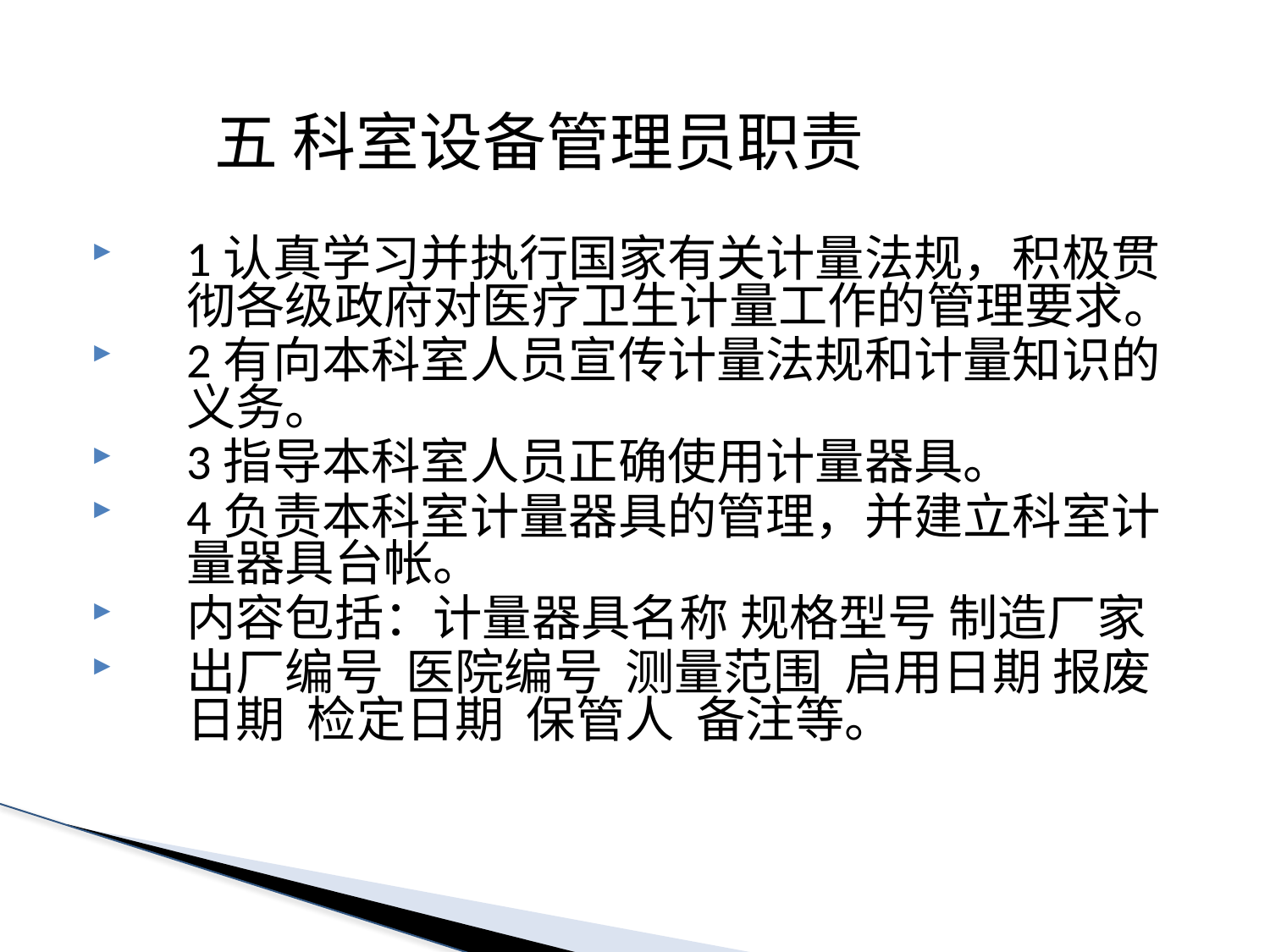

五 科室设备管理员职责

1认真学习并执行国家有关计量法规，积极贯彻各级政府对医疗卫生计量工作的管理要求。
2有向本科室人员宣传计量法规和计量知识的义务。
3指导本科室人员正确使用计量器具。
4负责本科室计量器具的管理，并建立科室计量器具台帐。
内容包括：计量器具名称 规格型号 制造厂家
出厂编号  医院编号  测量范围  启用日期 报废日期  检定日期  保管人  备注等。